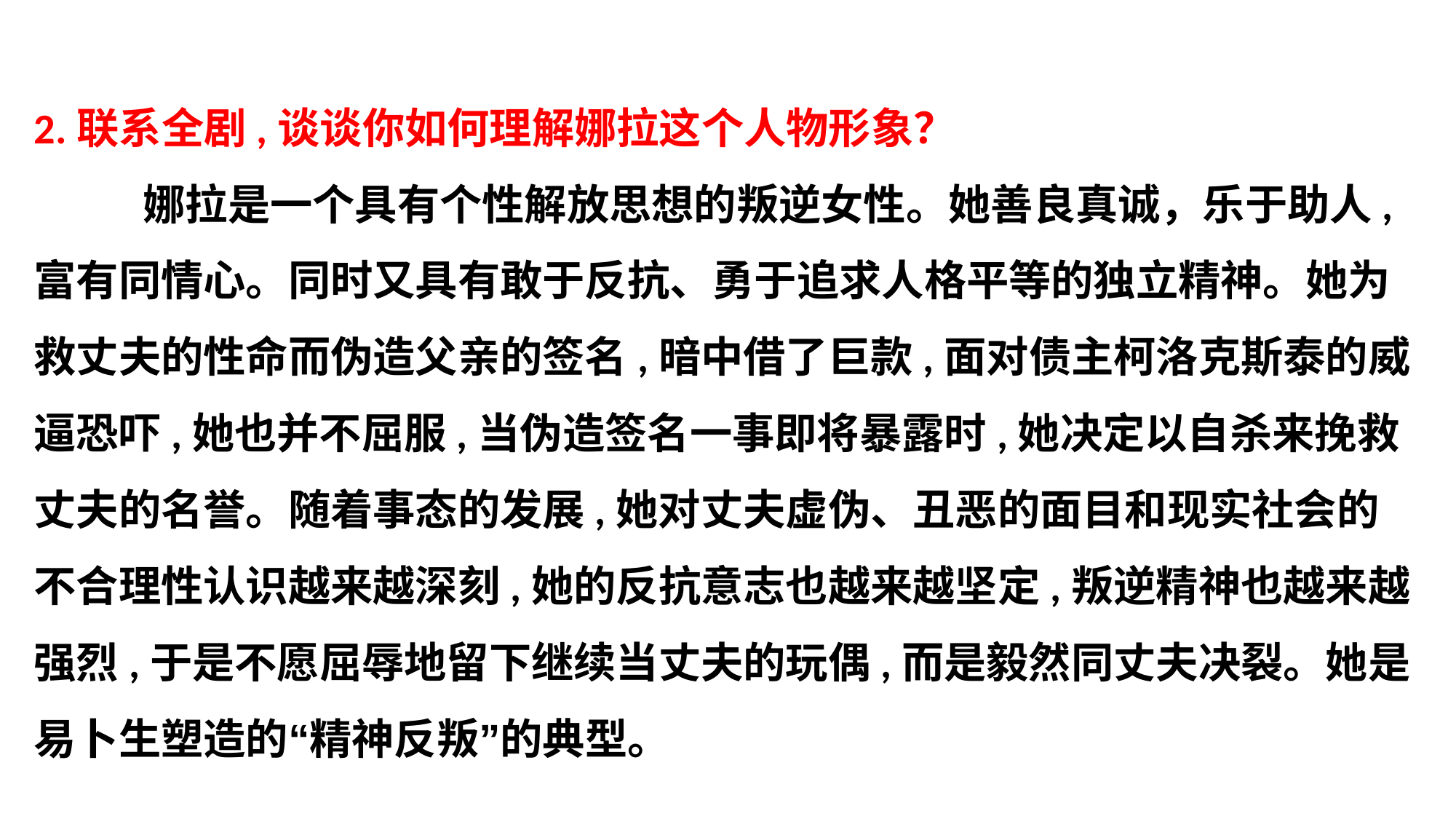

2.联系全剧,谈谈你如何理解娜拉这个人物形象？
	娜拉是一个具有个性解放思想的叛逆女性。她善良真诚，乐于助人,富有同情心。同时又具有敢于反抗、勇于追求人格平等的独立精神。她为救丈夫的性命而伪造父亲的签名,暗中借了巨款,面对债主柯洛克斯泰的威逼恐吓,她也并不屈服,当伪造签名一事即将暴露时,她决定以自杀来挽救丈夫的名誉。随着事态的发展,她对丈夫虚伪、丑恶的面目和现实社会的不合理性认识越来越深刻,她的反抗意志也越来越坚定,叛逆精神也越来越强烈,于是不愿屈辱地留下继续当丈夫的玩偶,而是毅然同丈夫决裂。她是易卜生塑造的“精神反叛”的典型。